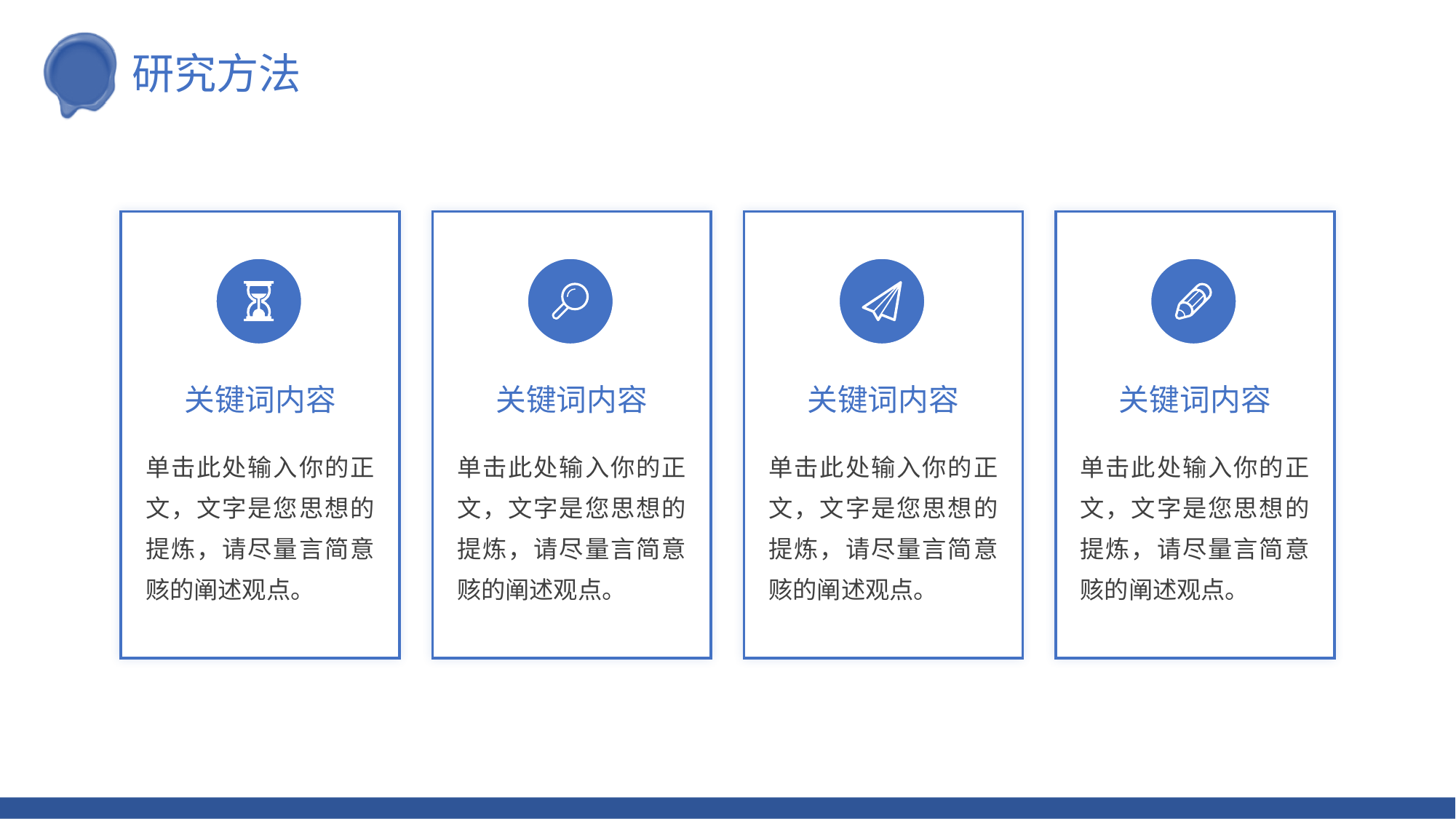

研究方法

关键词内容
单击此处输入你的正文，文字是您思想的提炼，请尽量言简意赅的阐述观点。

关键词内容
单击此处输入你的正文，文字是您思想的提炼，请尽量言简意赅的阐述观点。

关键词内容
单击此处输入你的正文，文字是您思想的提炼，请尽量言简意赅的阐述观点。

关键词内容
单击此处输入你的正文，文字是您思想的提炼，请尽量言简意赅的阐述观点。